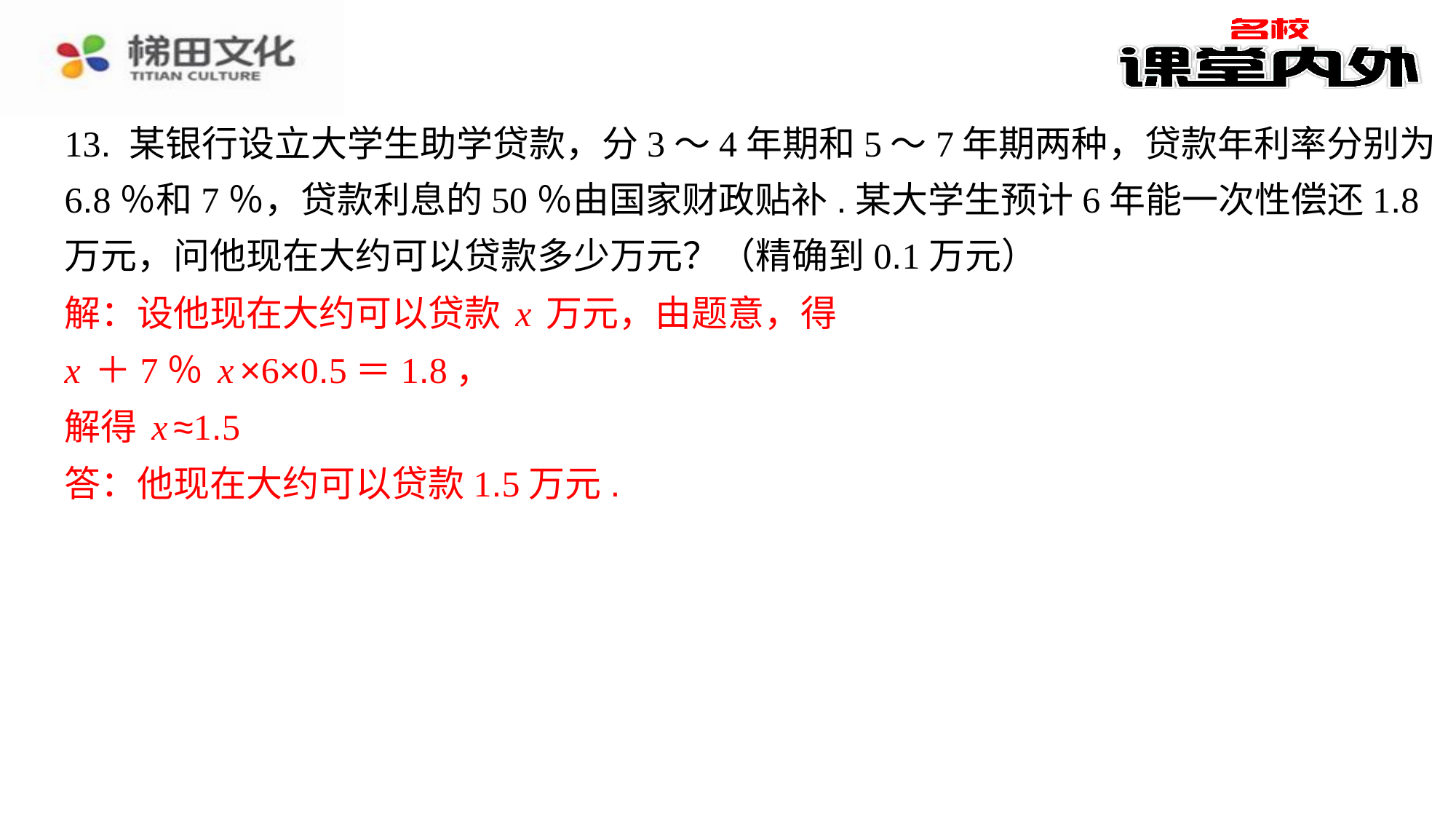

13. 某银行设立大学生助学贷款，分3～4年期和5～7年期两种，贷款年利率分别为
6.8％和7％，贷款利息的50％由国家财政贴补.某大学生预计6年能一次性偿还1.8
万元，问他现在大约可以贷款多少万元？（精确到0.1万元）
解：设他现在大约可以贷款x万元，由题意，得
x＋7％x×6×0.5＝1.8，
解得x≈1.5
答：他现在大约可以贷款1.5万元.
解：设他现在大约可以贷款x万元，由题意，得
x＋7％x×6×0.5＝1.8，
解得x≈1.5
答：他现在大约可以贷款1.5万元.